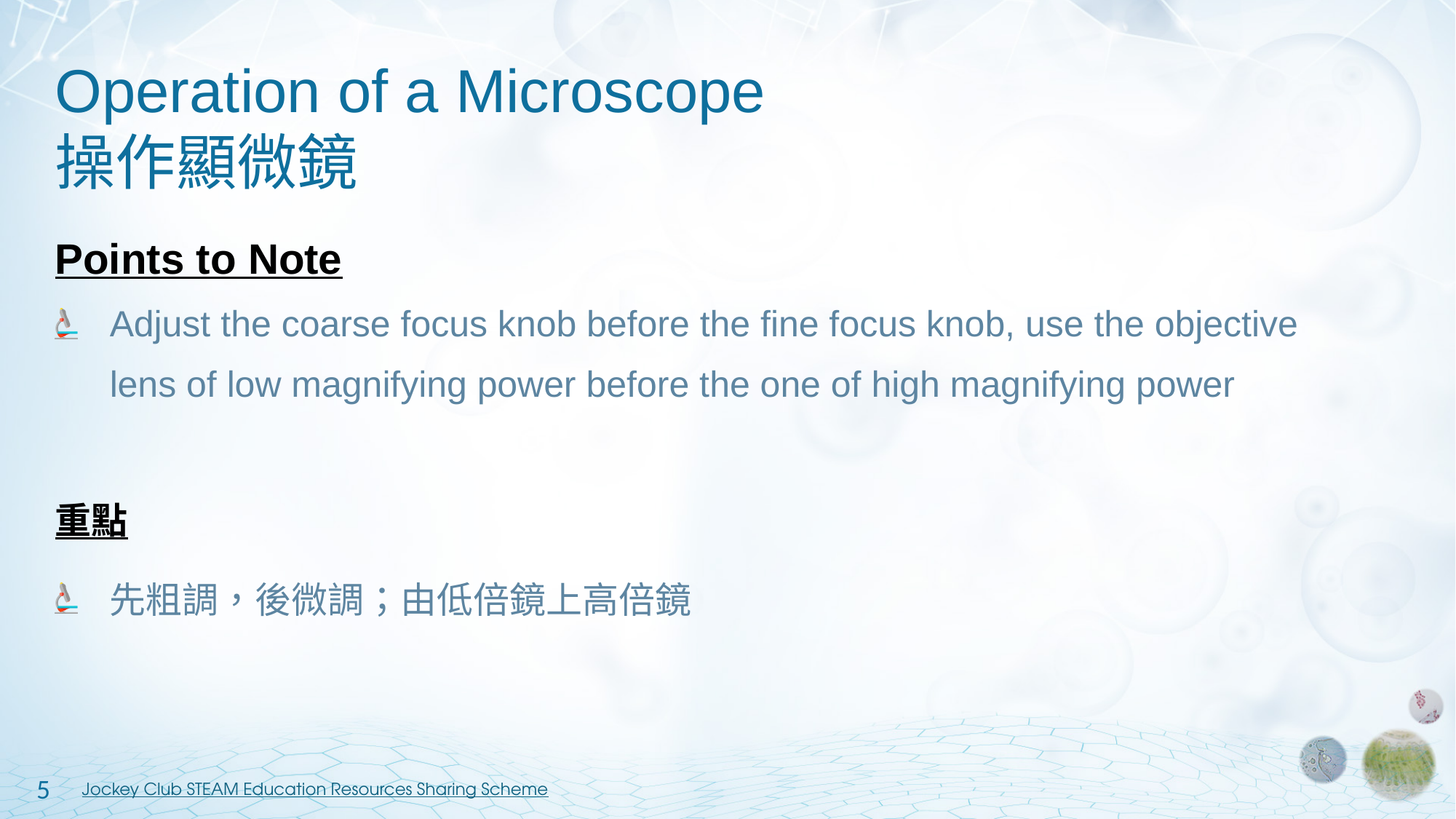

# Operation of a Microscope 操作顯微鏡
Points to Note
Adjust the coarse focus knob before the fine focus knob, use the objective lens of low magnifying power before the one of high magnifying power

重點
先粗調，後微調；由低倍鏡上高倍鏡
5
Jockey Club STEAM Education Resources Sharing Scheme